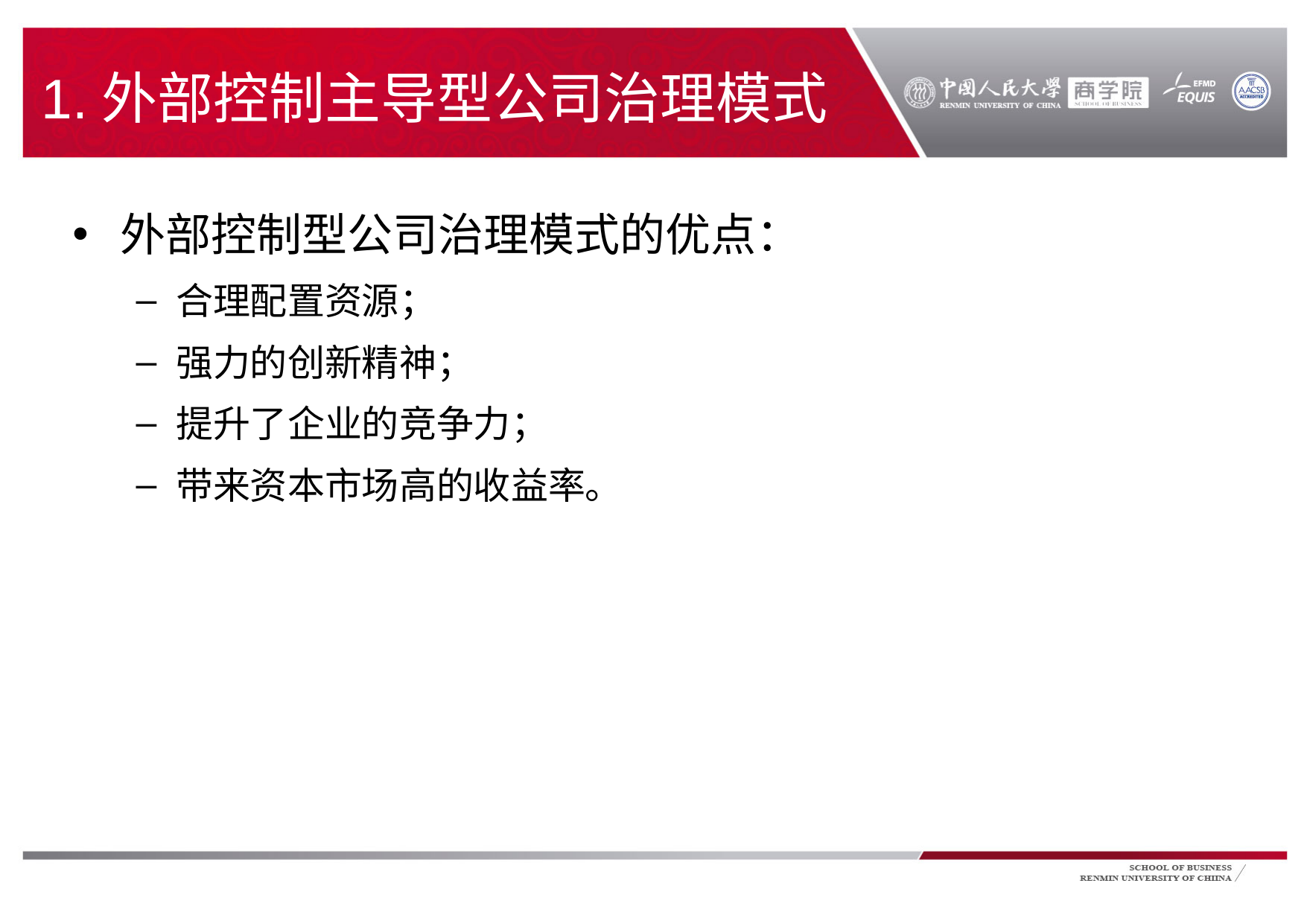

# 1.外部控制主导型公司治理模式
外部控制型公司治理模式的优点：
合理配置资源；
强力的创新精神；
提升了企业的竞争力；
带来资本市场高的收益率。